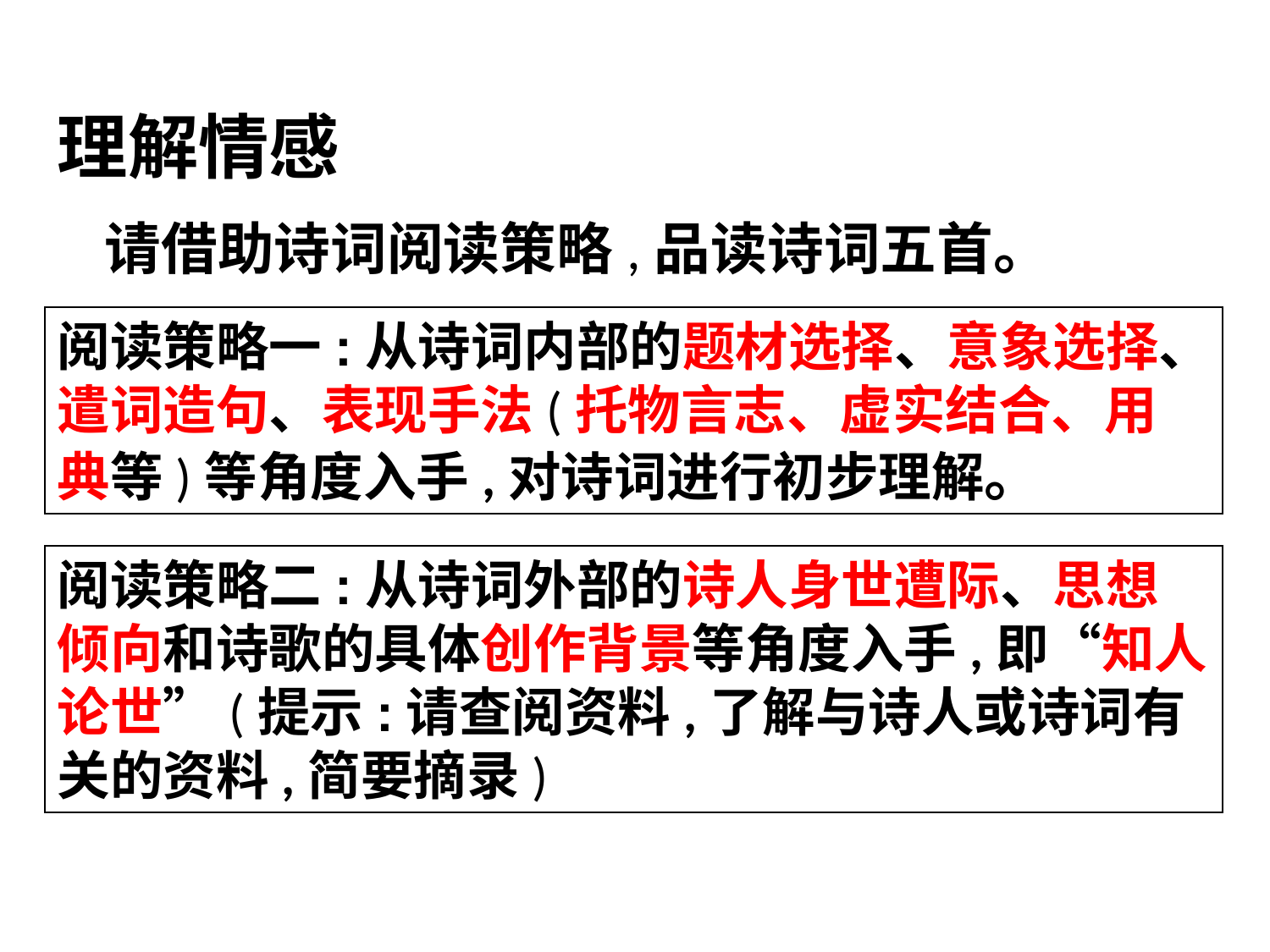

理解情感
请借助诗词阅读策略,品读诗词五首。
阅读策略一:从诗词内部的题材选择、意象选择、遣词造句、表现手法(托物言志、虚实结合、用典等)等角度入手,对诗词进行初步理解。
阅读策略二:从诗词外部的诗人身世遭际、思想倾向和诗歌的具体创作背景等角度入手,即“知人论世”(提示:请查阅资料,了解与诗人或诗词有关的资料,简要摘录)